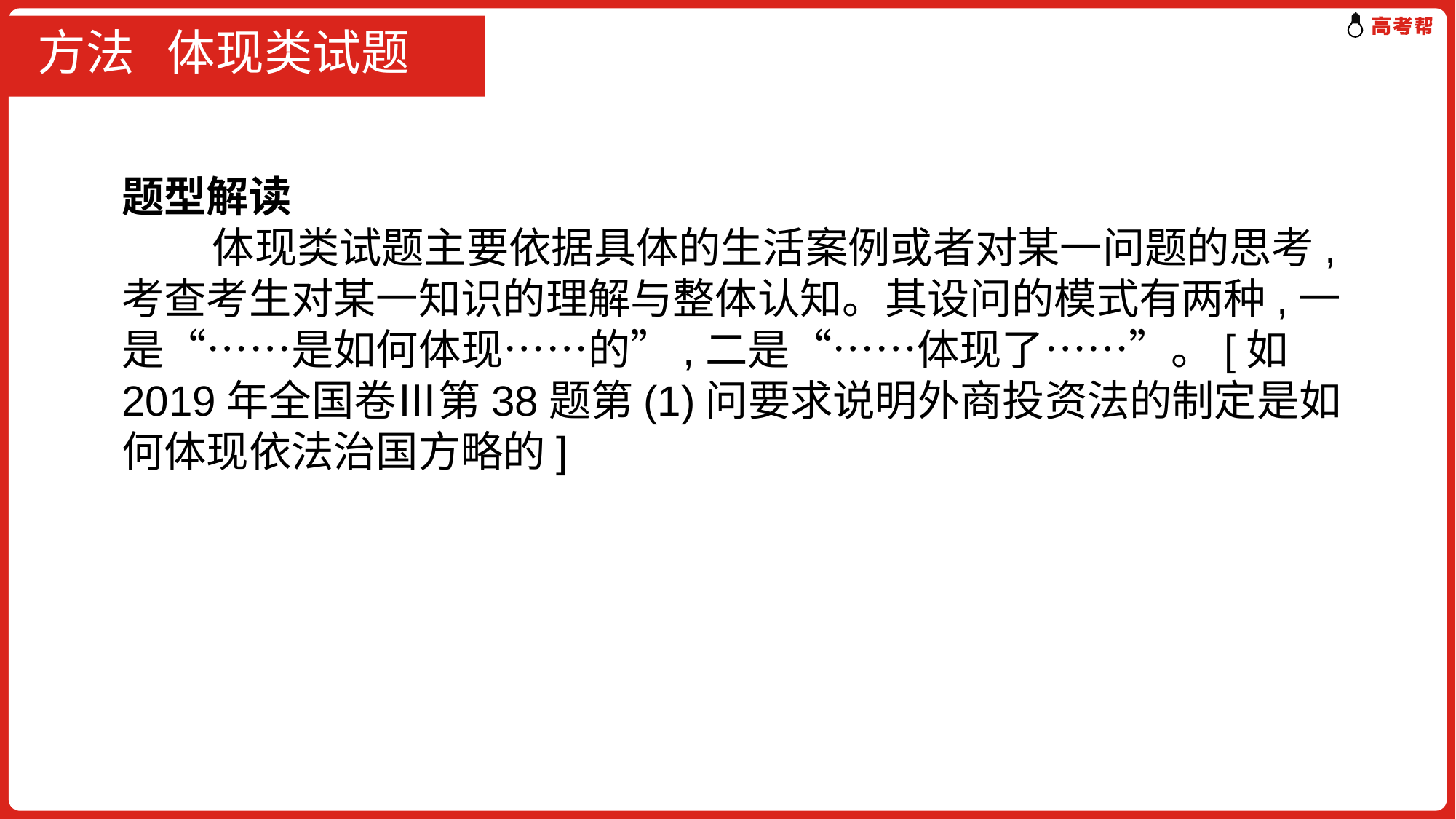

# 方法   体现类试题
题型解读
    　体现类试题主要依据具体的生活案例或者对某一问题的思考,考查考生对某一知识的理解与整体认知。其设问的模式有两种,一是“……是如何体现……的”,二是“……体现了……”。[如2019年全国卷Ⅲ第38题第(1)问要求说明外商投资法的制定是如何体现依法治国方略的]